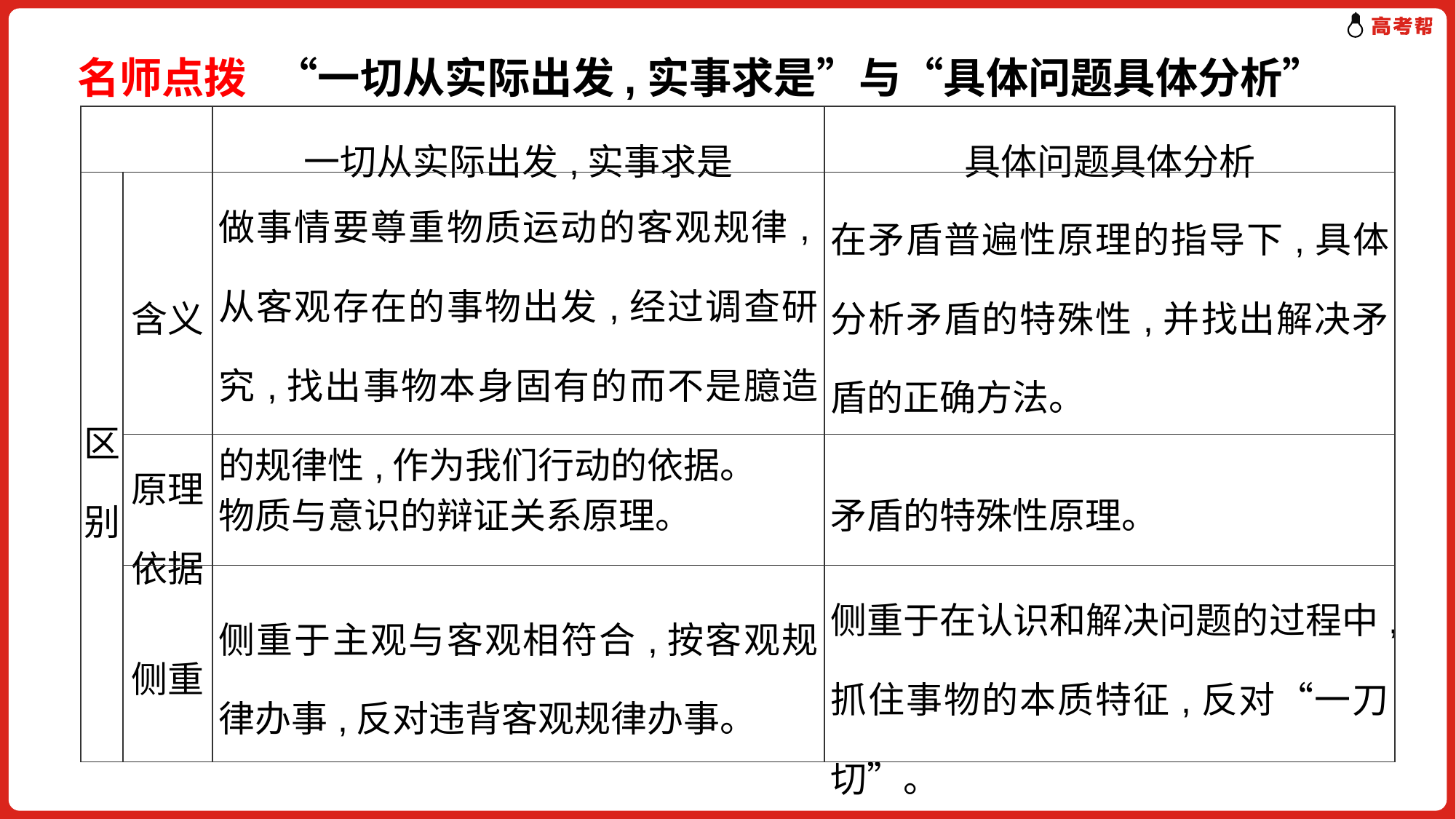

名师点拨   “一切从实际出发,实事求是”与“具体问题具体分析”
|  |  | 一切从实际出发,实事求是 | 具体问题具体分析 |
| --- | --- | --- | --- |
| 区别 | 含义 | 做事情要尊重物质运动的客观规律,从客观存在的事物出发,经过调查研究,找出事物本身固有的而不是臆造的规律性,作为我们行动的依据。 | 在矛盾普遍性原理的指导下,具体分析矛盾的特殊性,并找出解决矛盾的正确方法。 |
|  | 原理依据 | 物质与意识的辩证关系原理。 | 矛盾的特殊性原理。 |
|  | 侧重 | 侧重于主观与客观相符合,按客观规律办事,反对违背客观规律办事。 | 侧重于在认识和解决问题的过程中,抓住事物的本质特征,反对“一刀切”。 |